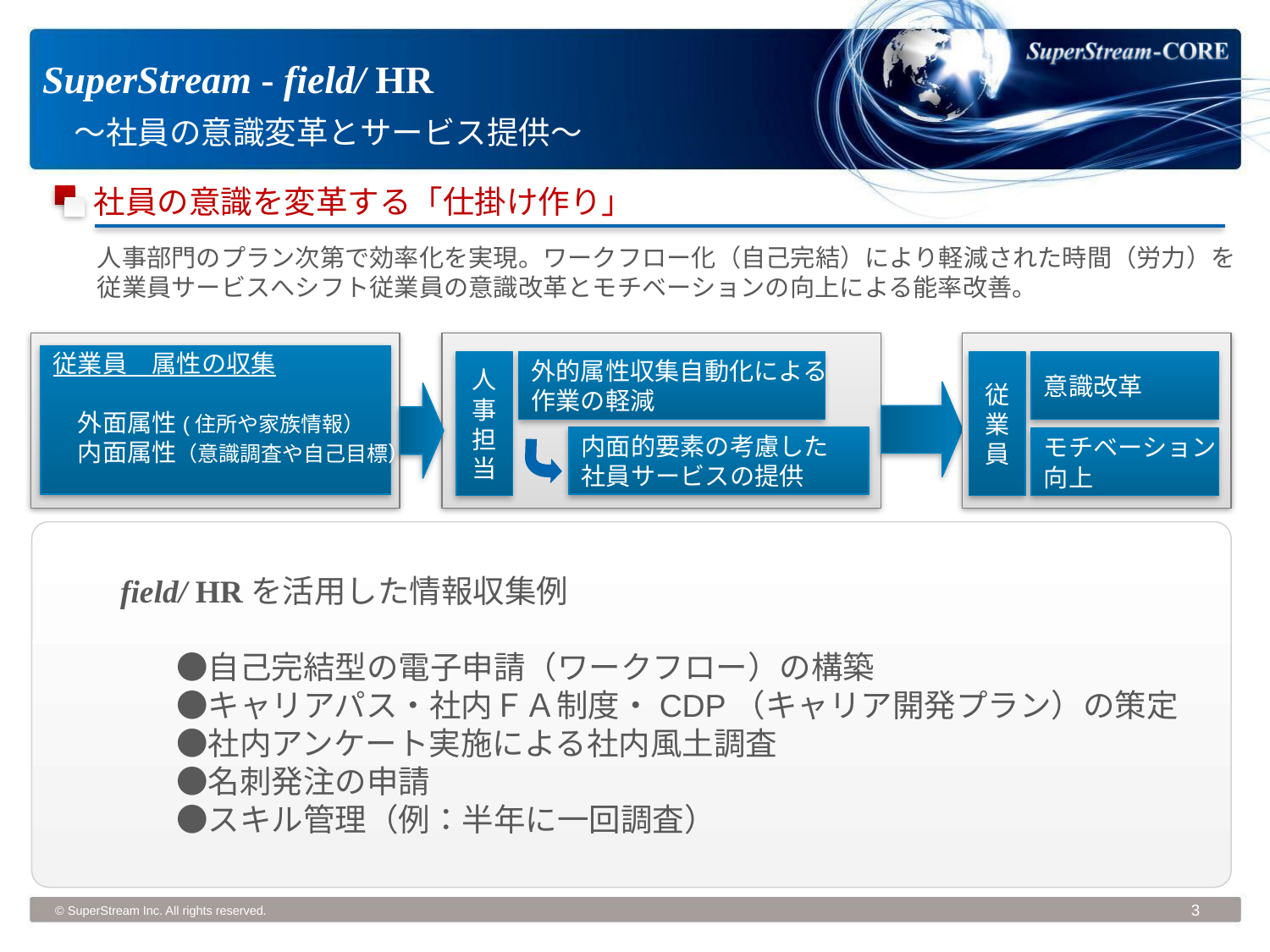

SuperStream - field/ HR
　～社員の意識変革とサービス提供～
社員の意識を変革する「仕掛け作り」

人事部門のプラン次第で効率化を実現。ワークフロー化（自己完結）により軽減された時間（労力）を
従業員サービスへシフト従業員の意識改革とモチベーションの向上による能率改善。

従業員　属性の収集

　外面属性(住所や家族情報）
　内面属性（意識調査や自己目標）

人
事
担
当

外的属性収集自動化による
作業の軽減

従
業
員

意識改革

内面的要素の考慮した
社員サービスの提供
モチベーション
向上

　　field/ HRを活用した情報収集例

　　　　●自己完結型の電子申請（ワークフロー）の構築
　　　　●キャリアパス・社内ＦＡ制度・CDP（キャリア開発プラン）の策定
　　　　●社内アンケート実施による社内風土調査
　　　　●名刺発注の申請
　　　　●スキル管理（例：半年に一回調査）
© SuperStream Inc. All rights reserved.
3